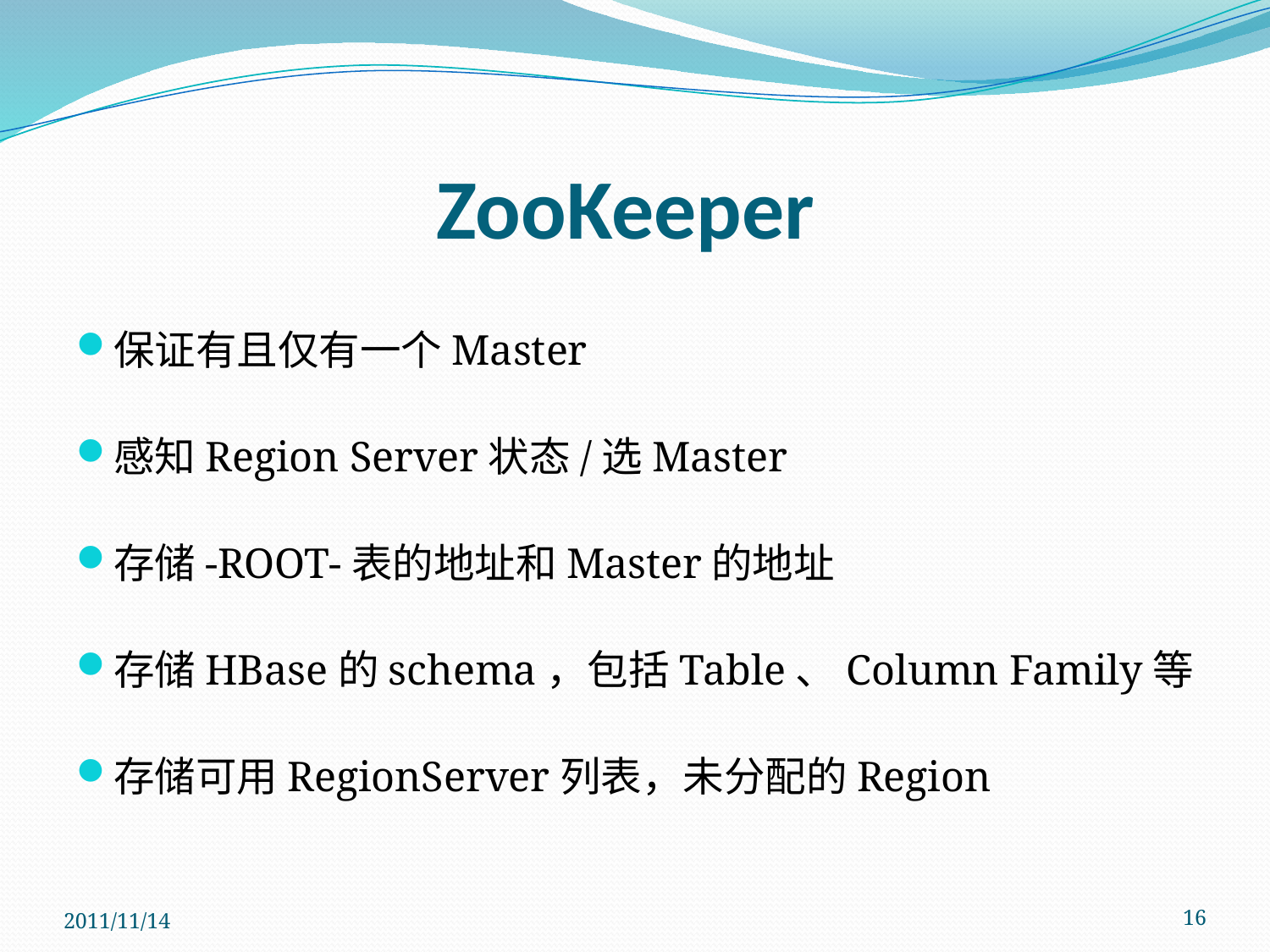

# ZooKeeper
保证有且仅有一个Master
感知Region Server状态/选Master
存储-ROOT-表的地址和Master的地址
存储HBase的schema，包括Table、Column Family等
存储可用RegionServer列表，未分配的Region
2011/11/14
16